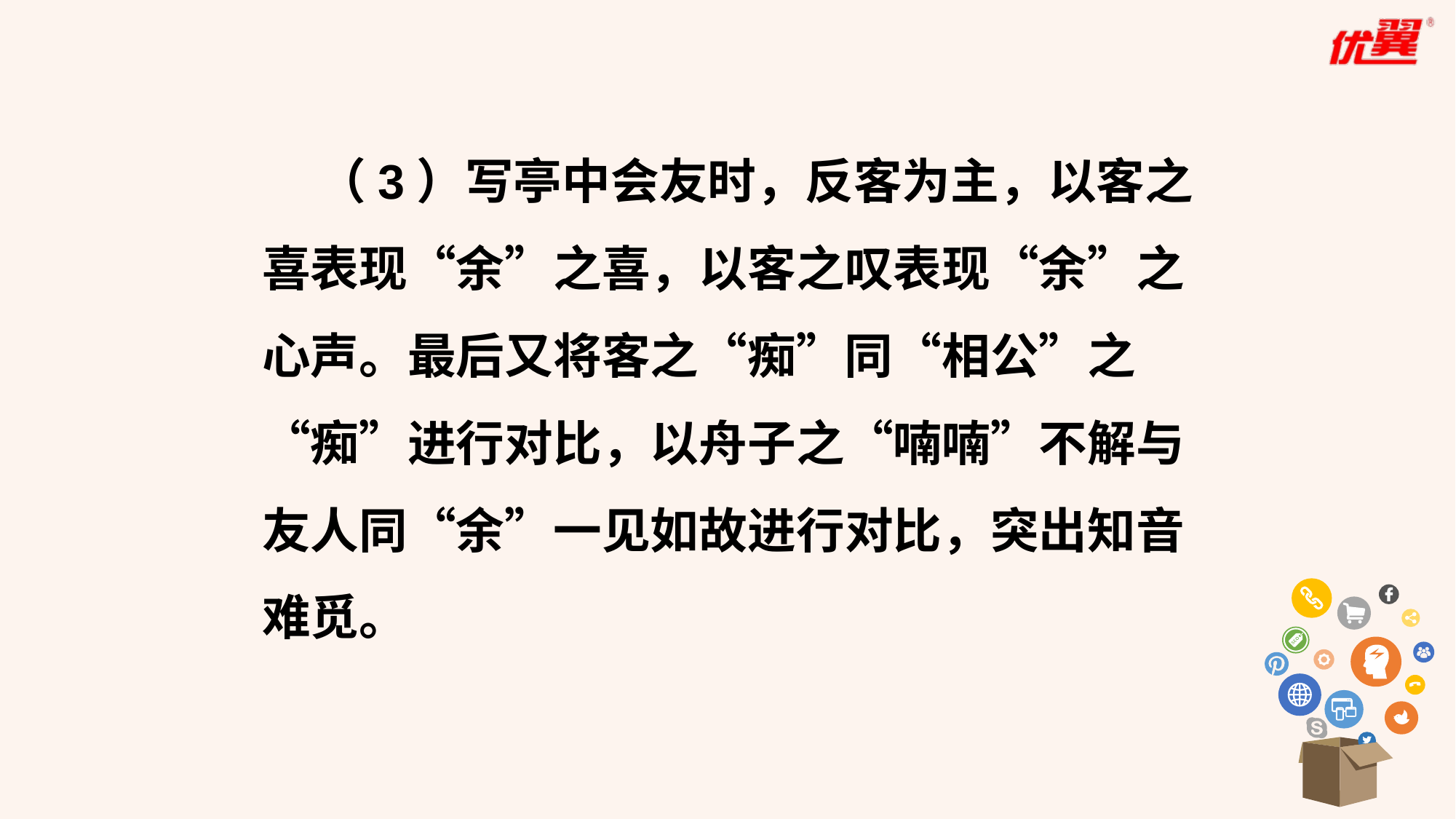

（3）写亭中会友时，反客为主，以客之喜表现“余”之喜，以客之叹表现“余”之心声。最后又将客之“痴”同“相公”之“痴”进行对比，以舟子之“喃喃”不解与友人同“余”一见如故进行对比，突出知音难觅。